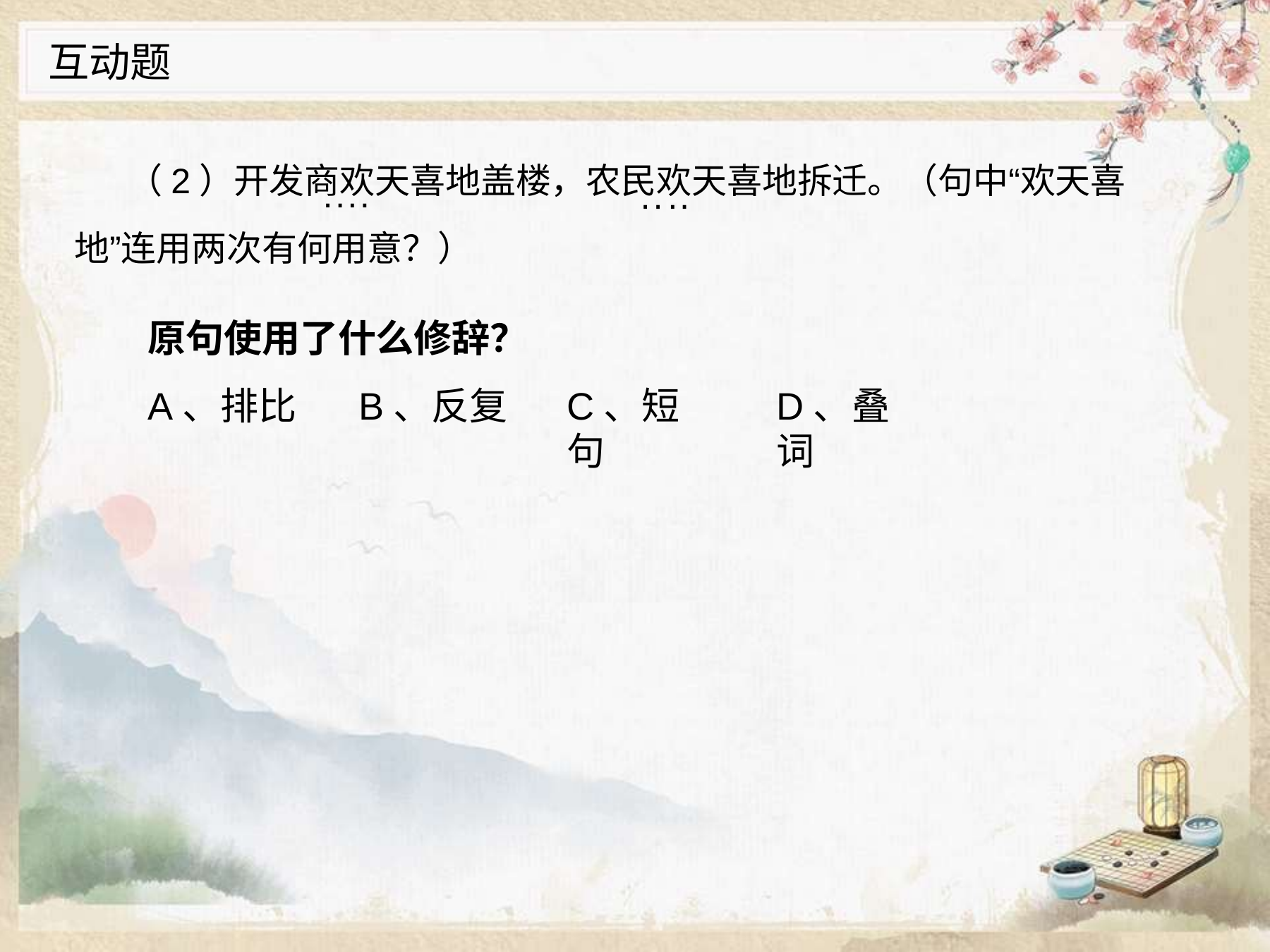

互动题
（2）开发商欢天喜地盖楼，农民欢天喜地拆迁。（句中“欢天喜
····
地”连用两次有何用意？）
····
原句使用了什么修辞？
A、排比	B、反复
C、短句
D、叠词